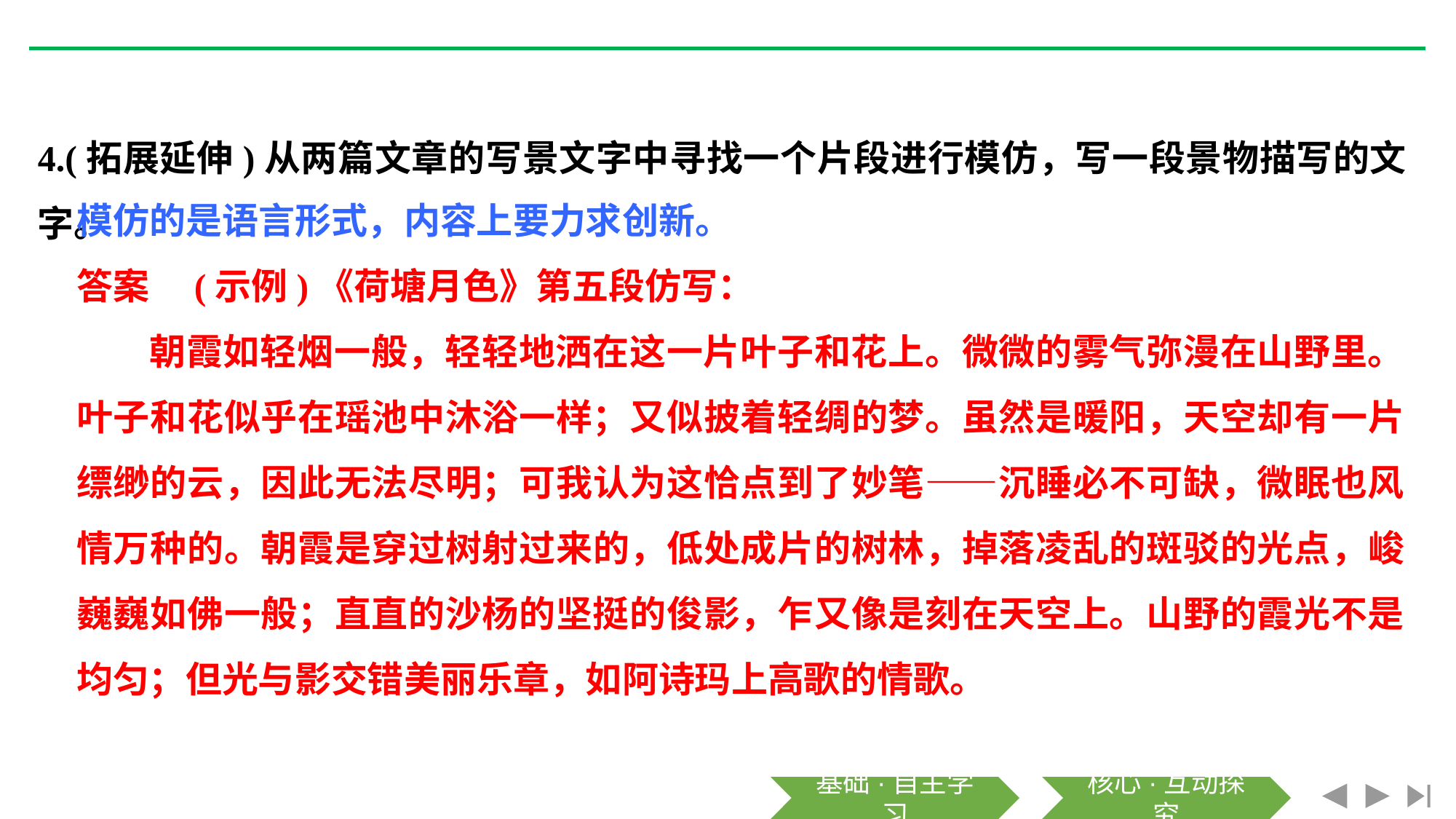

4.(拓展延伸)从两篇文章的写景文字中寻找一个片段进行模仿，写一段景物描写的文字。
模仿的是语言形式，内容上要力求创新。
答案　(示例)《荷塘月色》第五段仿写：
朝霞如轻烟一般，轻轻地洒在这一片叶子和花上。微微的雾气弥漫在山野里。叶子和花似乎在瑶池中沐浴一样；又似披着轻绸的梦。虽然是暖阳，天空却有一片缥缈的云，因此无法尽明；可我认为这恰点到了妙笔——沉睡必不可缺，微眠也风情万种的。朝霞是穿过树射过来的，低处成片的树林，掉落凌乱的斑驳的光点，峻巍巍如佛一般；直直的沙杨的坚挺的俊影，乍又像是刻在天空上。山野的霞光不是均匀；但光与影交错美丽乐章，如阿诗玛上高歌的情歌。